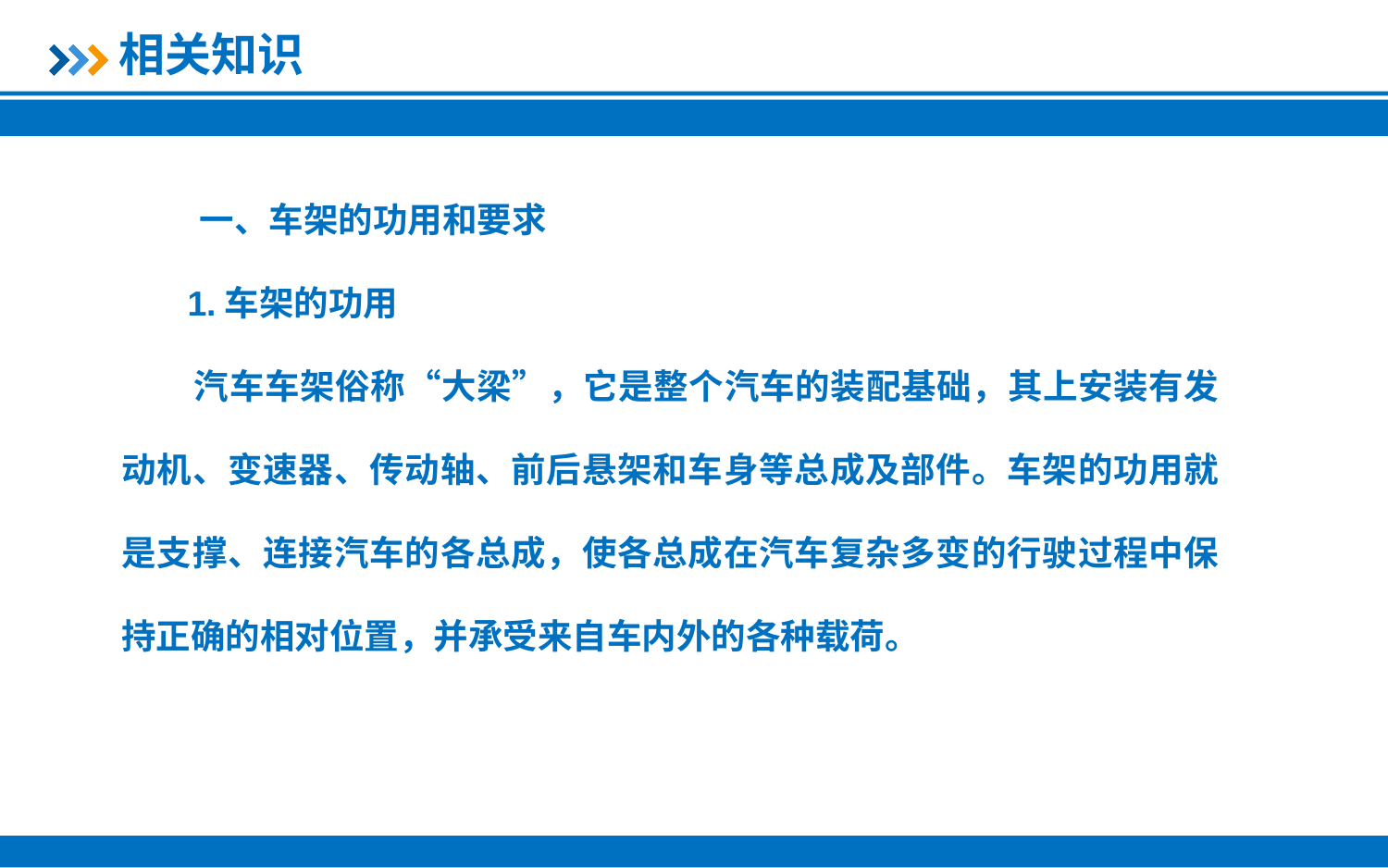

相关知识
   一、车架的功用和要求
  1.车架的功用
  汽车车架俗称“大梁”，它是整个汽车的装配基础，其上安装有发动机、变速器、传动轴、前后悬架和车身等总成及部件。车架的功用就是支撑、连接汽车的各总成，使各总成在汽车复杂多变的行驶过程中保持正确的相对位置，并承受来自车内外的各种载荷。